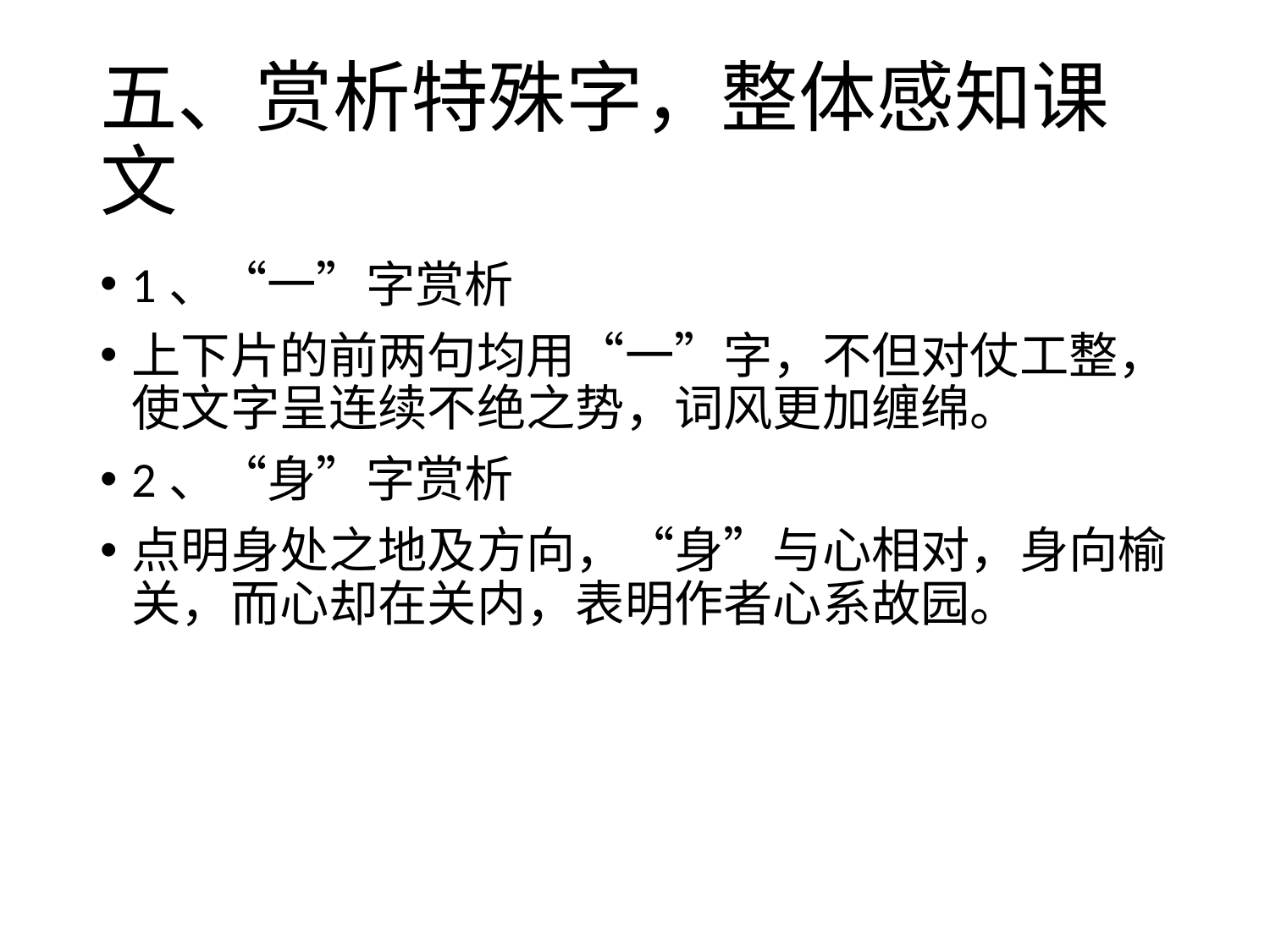

# 五、赏析特殊字，整体感知课文
1、“一”字赏析
上下片的前两句均用“一”字，不但对仗工整，使文字呈连续不绝之势，词风更加缠绵。
2、“身”字赏析
点明身处之地及方向，“身”与心相对，身向榆关，而心却在关内，表明作者心系故园。